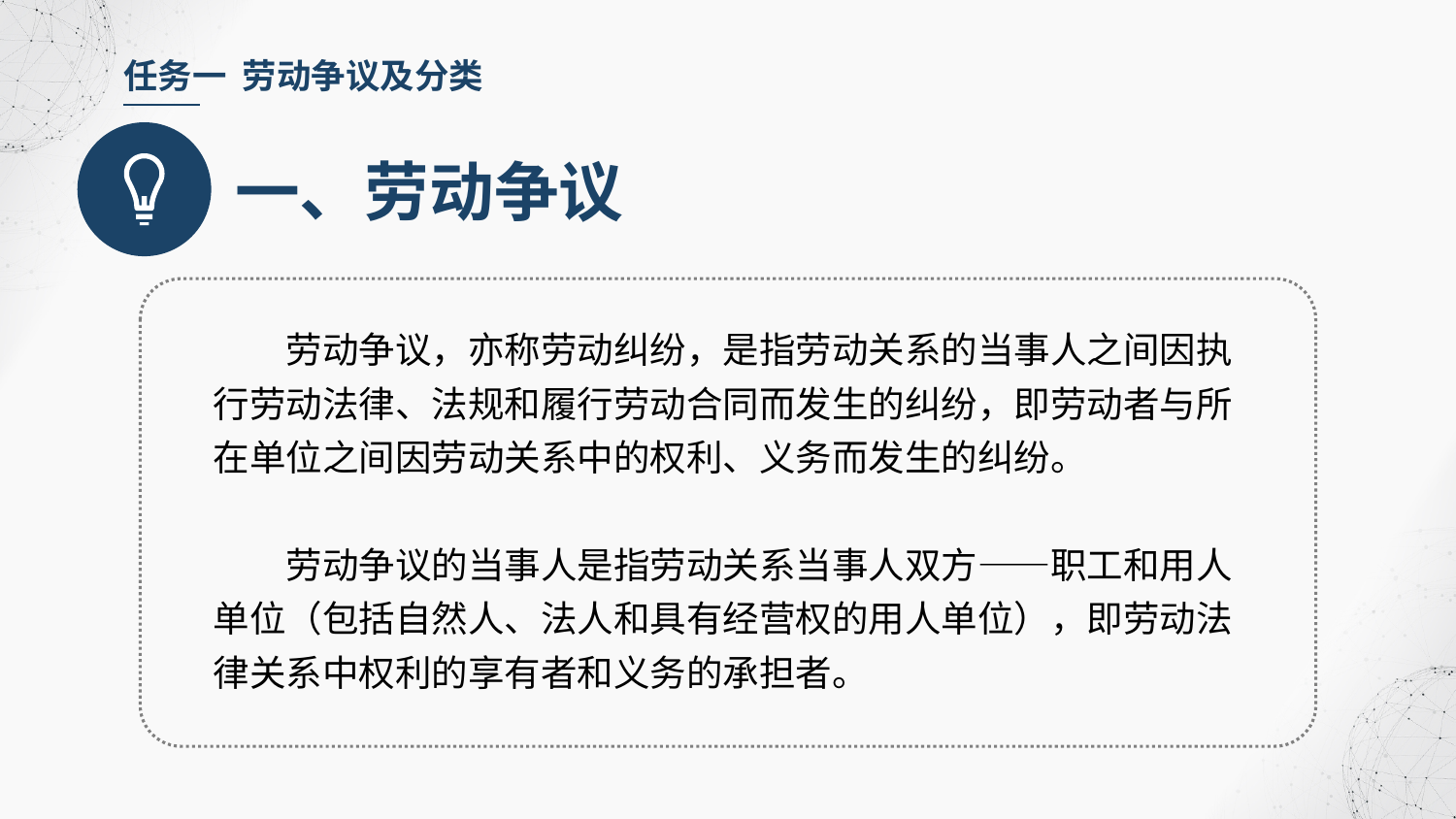

任务一  劳动争议及分类

一、劳动争议

劳动争议，亦称劳动纠纷，是指劳动关系的当事人之间因执行劳动法律、法规和履行劳动合同而发生的纠纷，即劳动者与所在单位之间因劳动关系中的权利、义务而发生的纠纷。

劳动争议的当事人是指劳动关系当事人双方——职工和用人单位（包括自然人、法人和具有经营权的用人单位），即劳动法律关系中权利的享有者和义务的承担者。